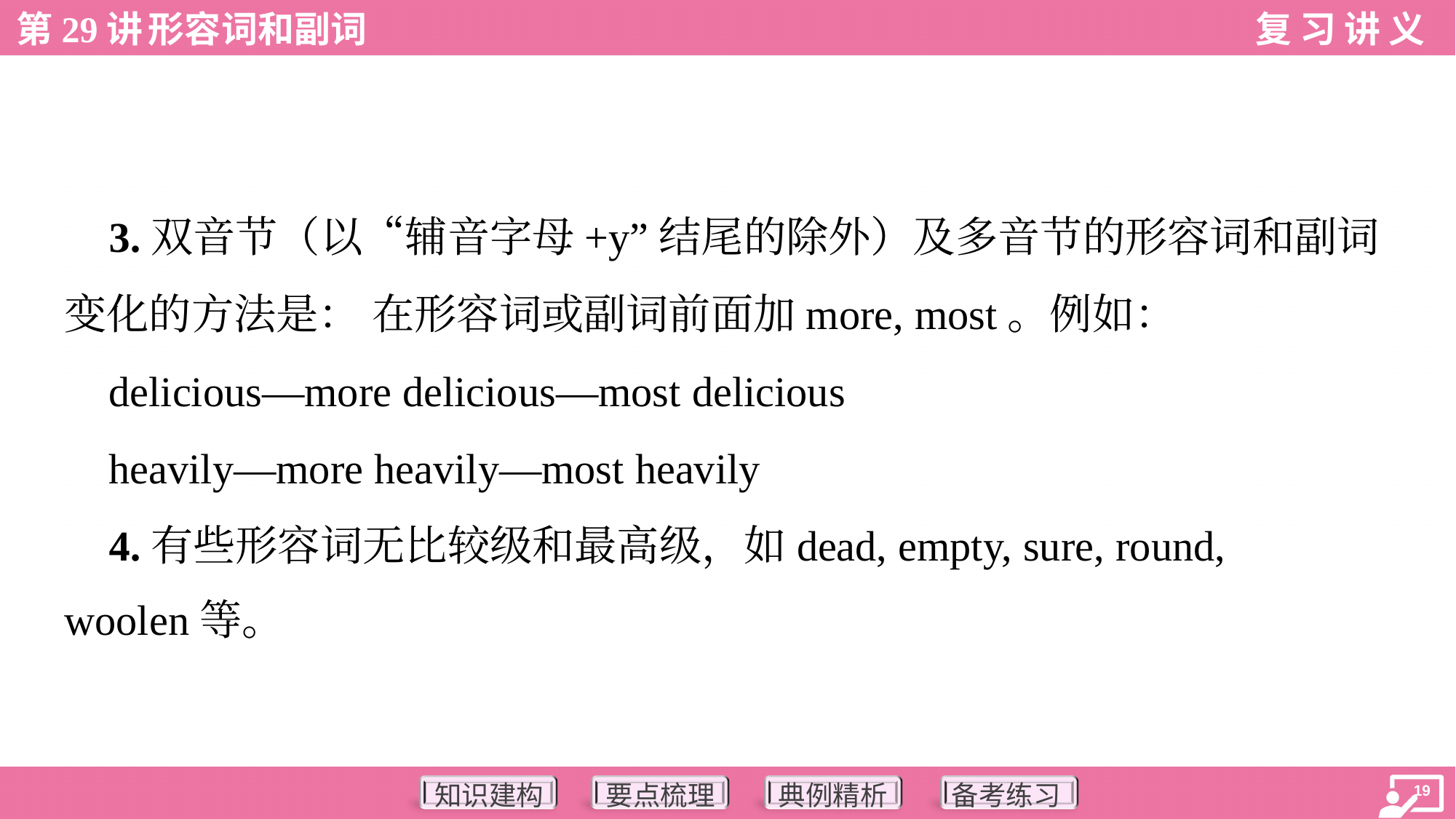

3.双音节（以“辅音字母+y”结尾的除外）及多音节的形容词和副词
变化的方法是： 在形容词或副词前面加more, most。例如：
    delicious—more delicious—most delicious
    heavily—more heavily—most heavily
    4.有些形容词无比较级和最高级，如dead, empty, sure, round,
woolen等。